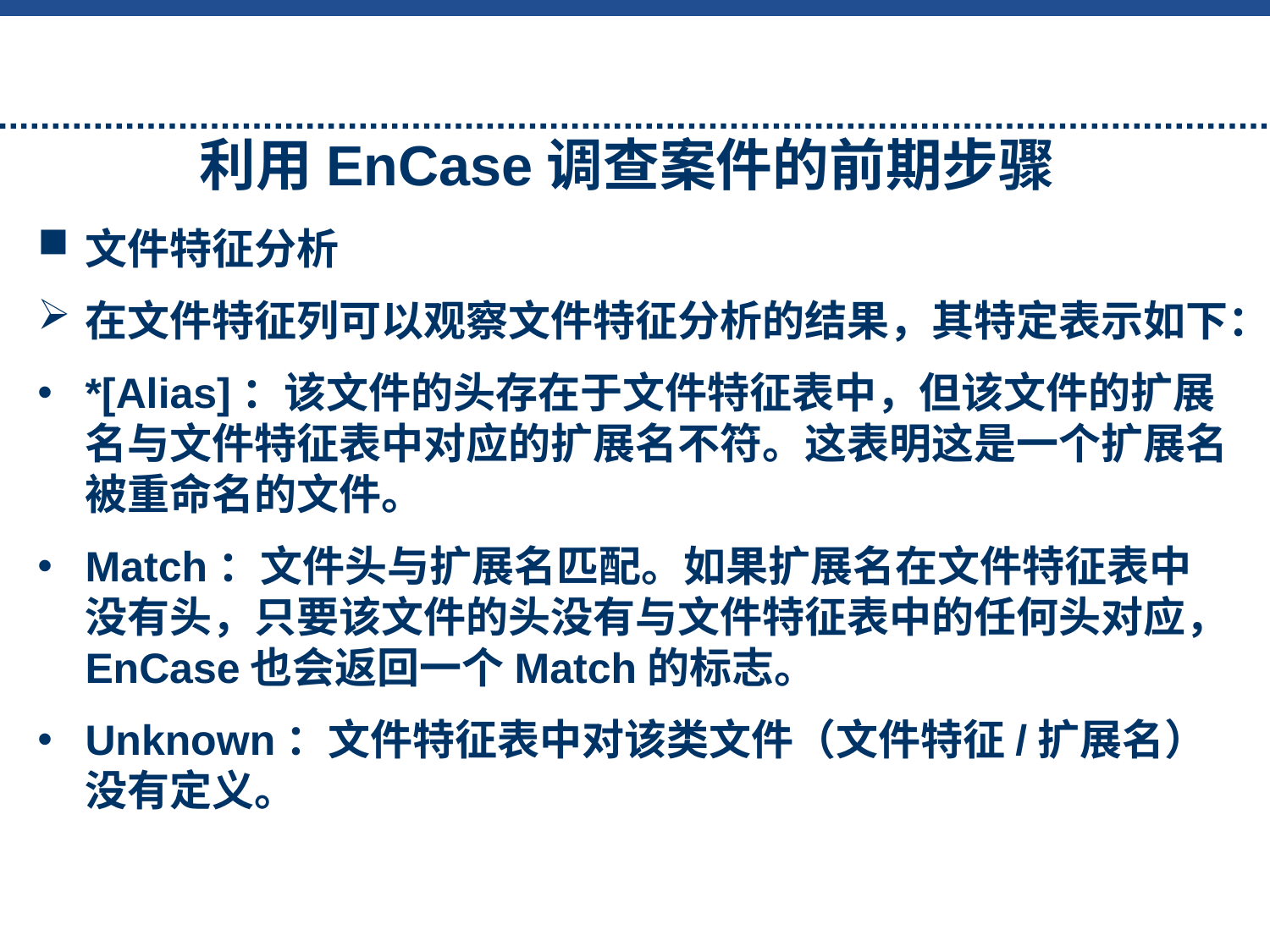

利用EnCase调查案件的前期步骤
文件特征分析
在文件特征列可以观察文件特征分析的结果，其特定表示如下：
*[Alias]：该文件的头存在于文件特征表中，但该文件的扩展名与文件特征表中对应的扩展名不符。这表明这是一个扩展名被重命名的文件。
Match：文件头与扩展名匹配。如果扩展名在文件特征表中没有头，只要该文件的头没有与文件特征表中的任何头对应，EnCase也会返回一个Match的标志。
Unknown：文件特征表中对该类文件（文件特征/扩展名）没有定义。